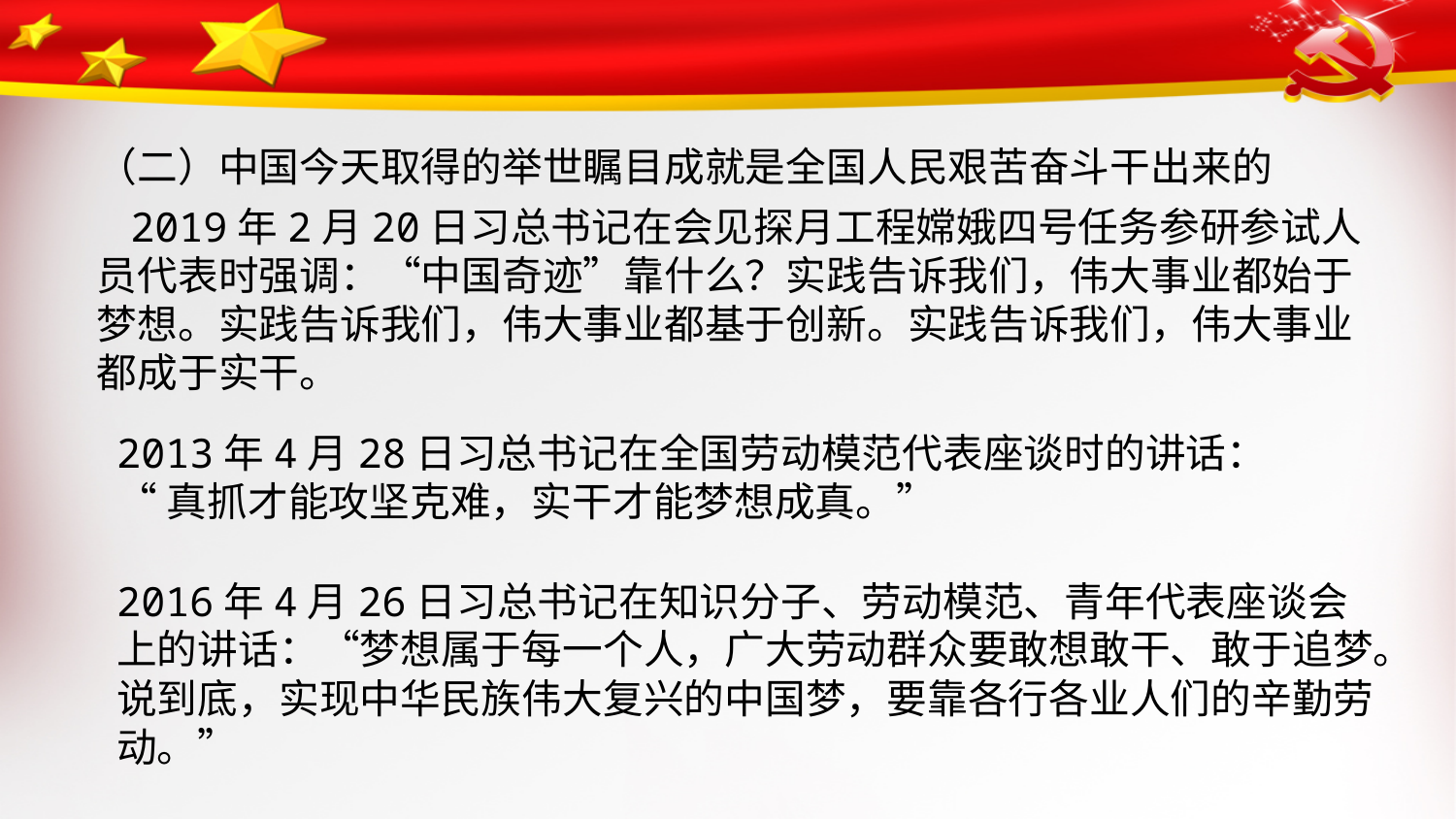

（二）中国今天取得的举世瞩目成就是全国人民艰苦奋斗干出来的
   2019年2月20日习总书记在会见探月工程嫦娥四号任务参研参试人员代表时强调：“中国奇迹”靠什么？实践告诉我们，伟大事业都始于梦想。实践告诉我们，伟大事业都基于创新。实践告诉我们，伟大事业都成于实干。

2013年4月28日习总书记在全国劳动模范代表座谈时的讲话：
“真抓才能攻坚克难，实干才能梦想成真。”
2016年4月26日习总书记在知识分子、劳动模范、青年代表座谈会上的讲话：“梦想属于每一个人，广大劳动群众要敢想敢干、敢于追梦。说到底，实现中华民族伟大复兴的中国梦，要靠各行各业人们的辛勤劳动。”